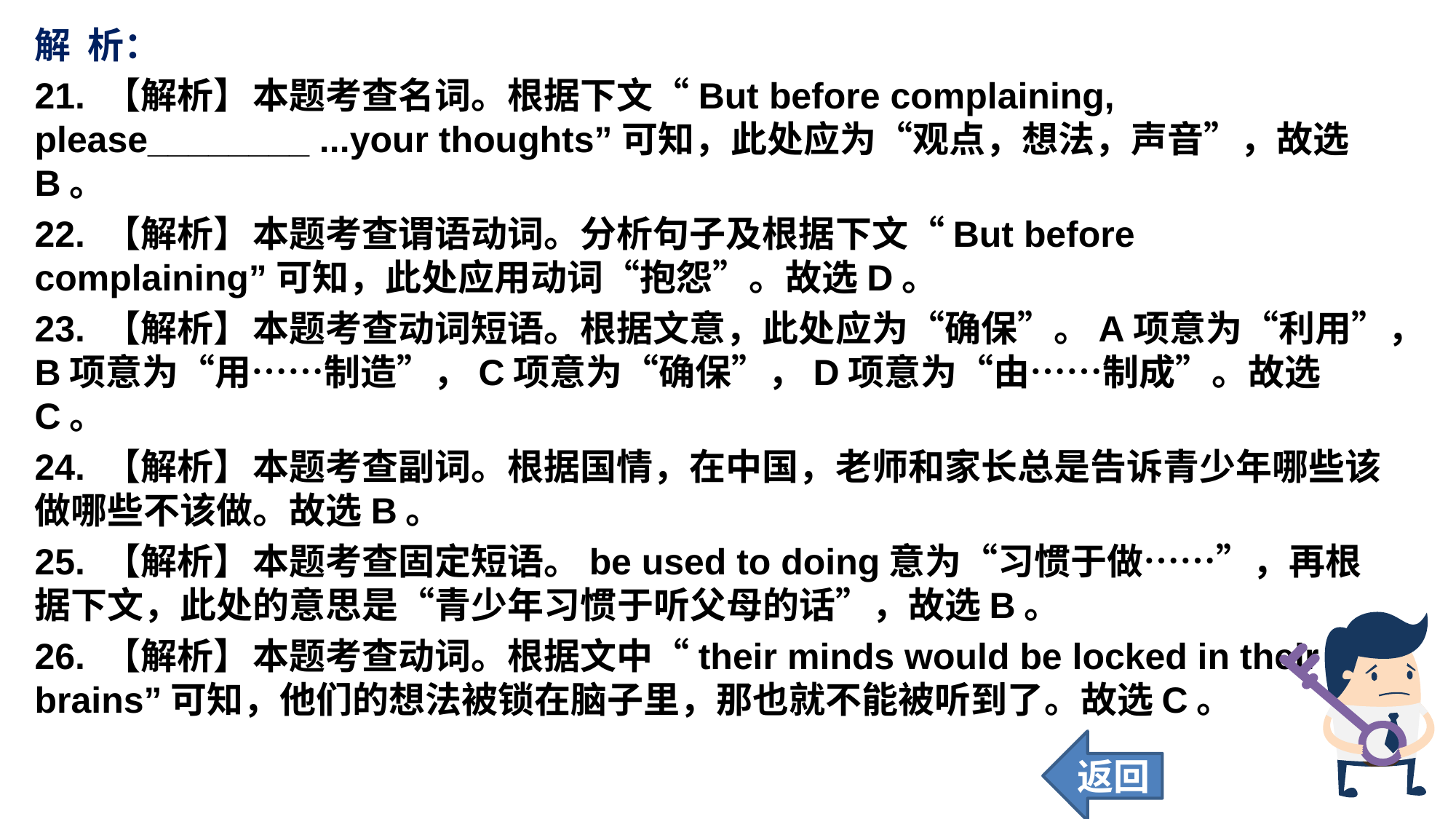

解  析：
21. 【解析】	本题考查名词。根据下文“But before complaining, please________ ...your thoughts”可知，此处应为“观点，想法，声音”，故选B。
22. 【解析】	本题考查谓语动词。分析句子及根据下文“But before complaining”可知，此处应用动词“抱怨”。故选D。
23. 【解析】	本题考查动词短语。根据文意，此处应为“确保”。A项意为“利用”，B项意为“用……制造”，C项意为“确保”，D项意为“由……制成”。故选C。
24. 【解析】	本题考查副词。根据国情，在中国，老师和家长总是告诉青少年哪些该做哪些不该做。故选B。
25. 【解析】	本题考查固定短语。be used to doing意为“习惯于做……”，再根据下文，此处的意思是“青少年习惯于听父母的话”，故选B。
26. 【解析】	本题考查动词。根据文中“their minds would be locked in their brains”可知，他们的想法被锁在脑子里，那也就不能被听到了。故选C。

返回
26